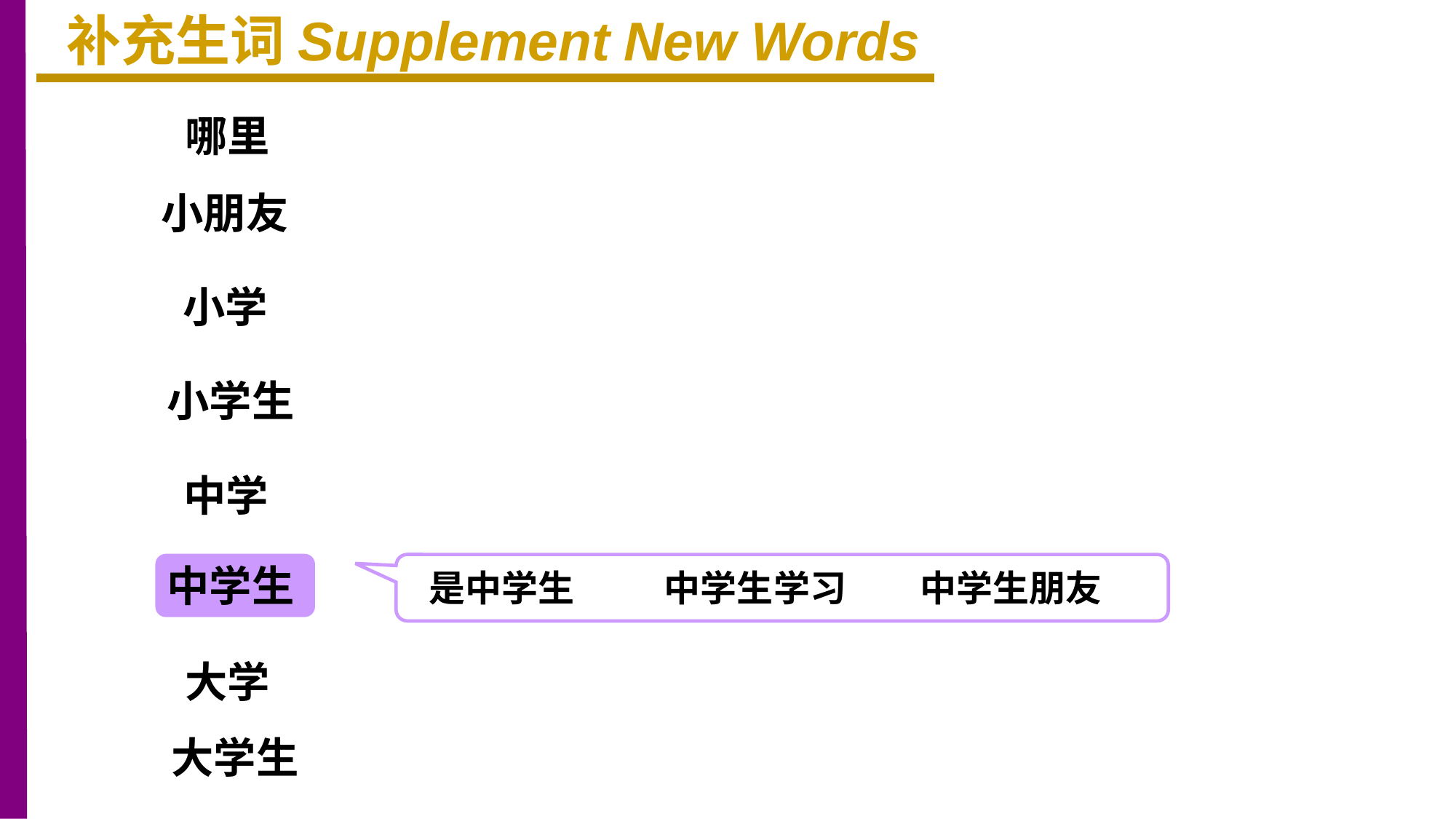

补充生词Supplement New Words
哪里
小朋友
小学
小学生
中学
中学生

是中学生           中学生学习         中学生朋友
大学
大学生